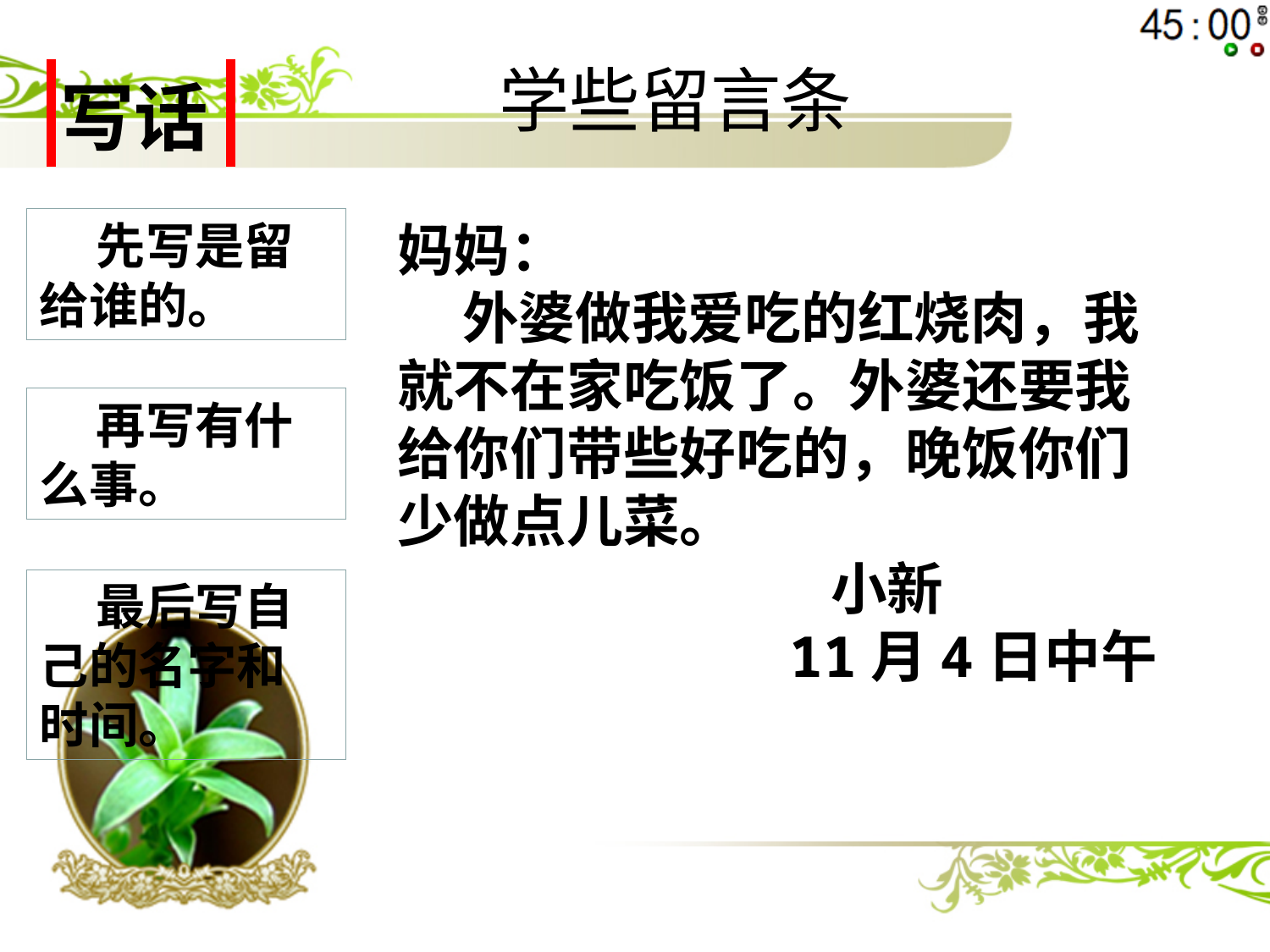

学些留言条
| 写话 |
| --- |
    先写是留给谁的。
妈妈：
    外婆做我爱吃的红烧肉，我就不在家吃饭了。外婆还要我给你们带些好吃的，晚饭你们少做点儿菜。
                小新
11月4日中午
    再写有什么事。
    最后写自己的名字和时间。